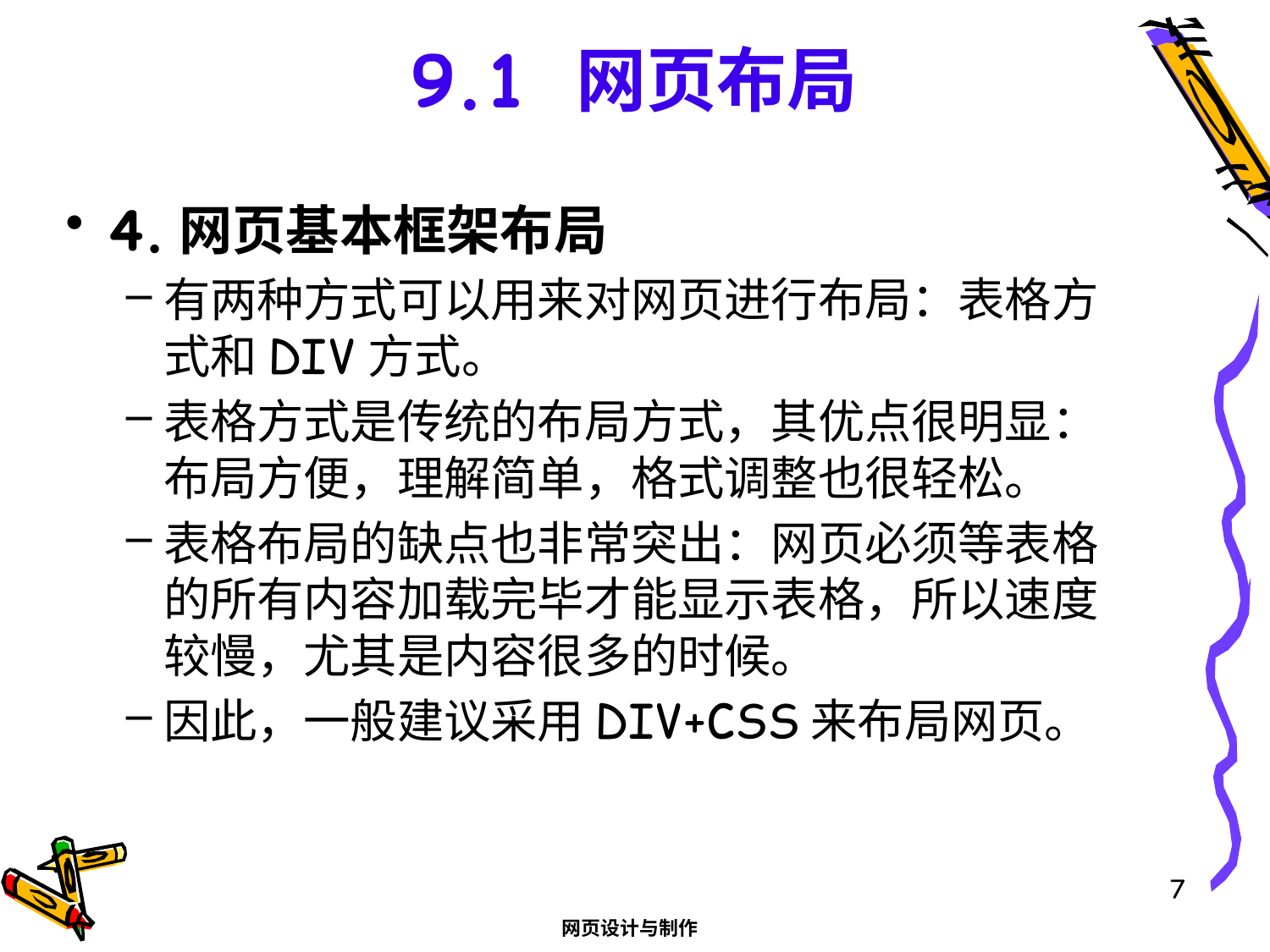

# 9.1 网页布局
4.网页基本框架布局
有两种方式可以用来对网页进行布局：表格方式和DIV方式。
表格方式是传统的布局方式，其优点很明显：布局方便，理解简单，格式调整也很轻松。
表格布局的缺点也非常突出：网页必须等表格的所有内容加载完毕才能显示表格，所以速度较慢，尤其是内容很多的时候。
因此，一般建议采用DIV+CSS来布局网页。
7
网页设计与制作